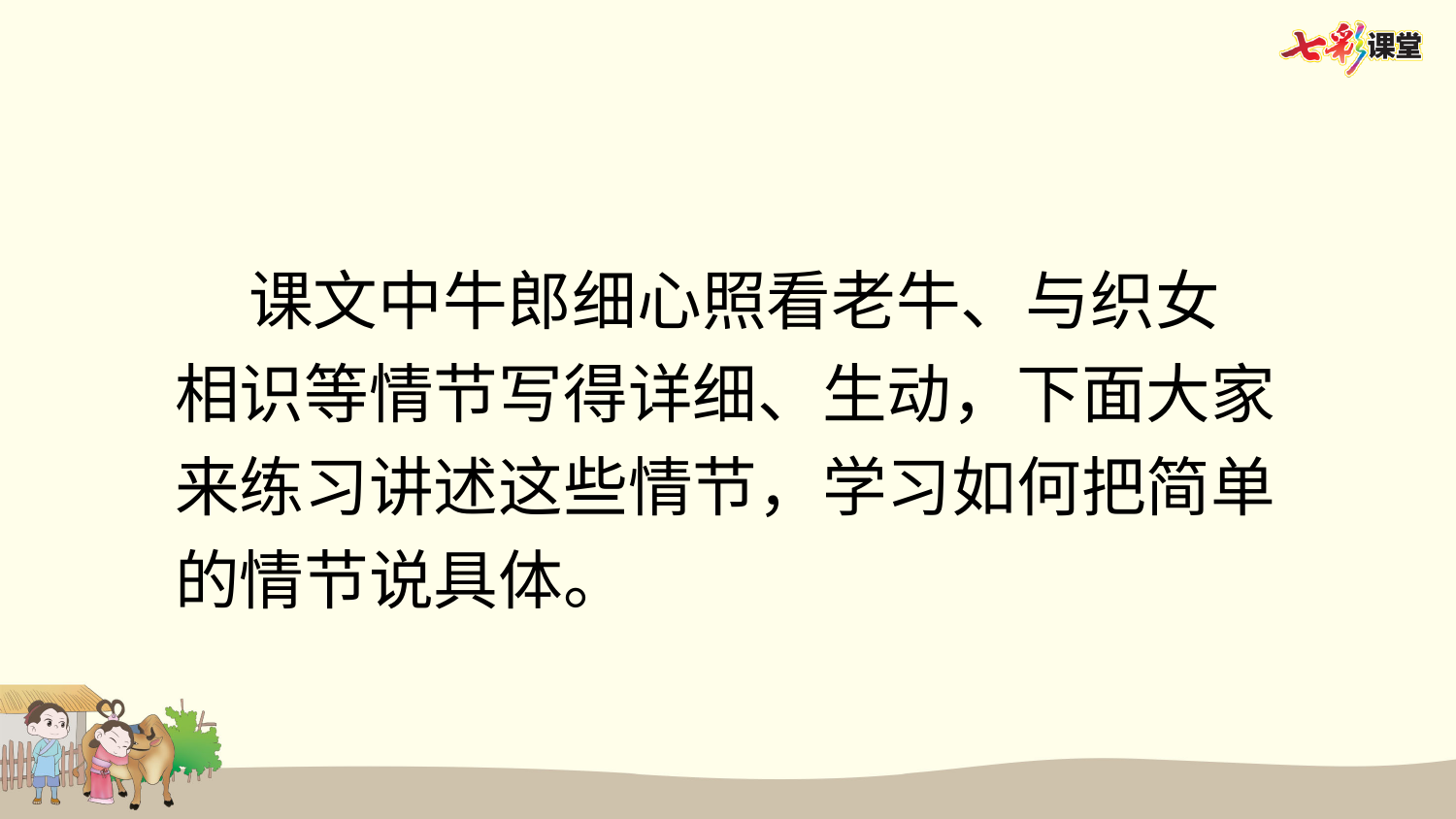

课文中牛郎细心照看老牛、与织女相识等情节写得详细、生动，下面大家来练习讲述这些情节，学习如何把简单的情节说具体。